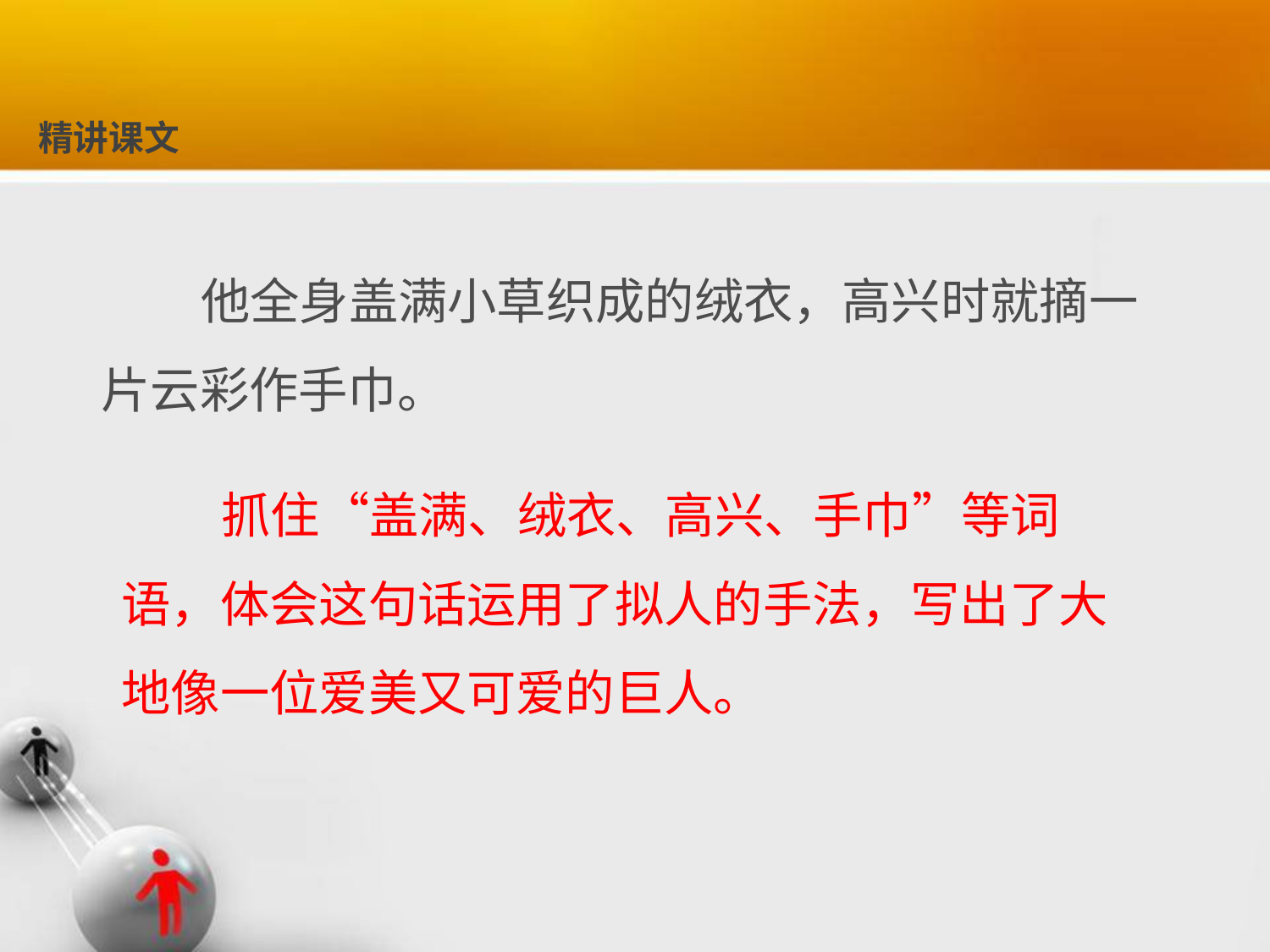

精讲课文
        他全身盖满小草织成的绒衣，高兴时就摘一片云彩作手巾。
        抓住“盖满、绒衣、高兴、手巾”等词语，体会这句话运用了拟人的手法，写出了大地像一位爱美又可爱的巨人。